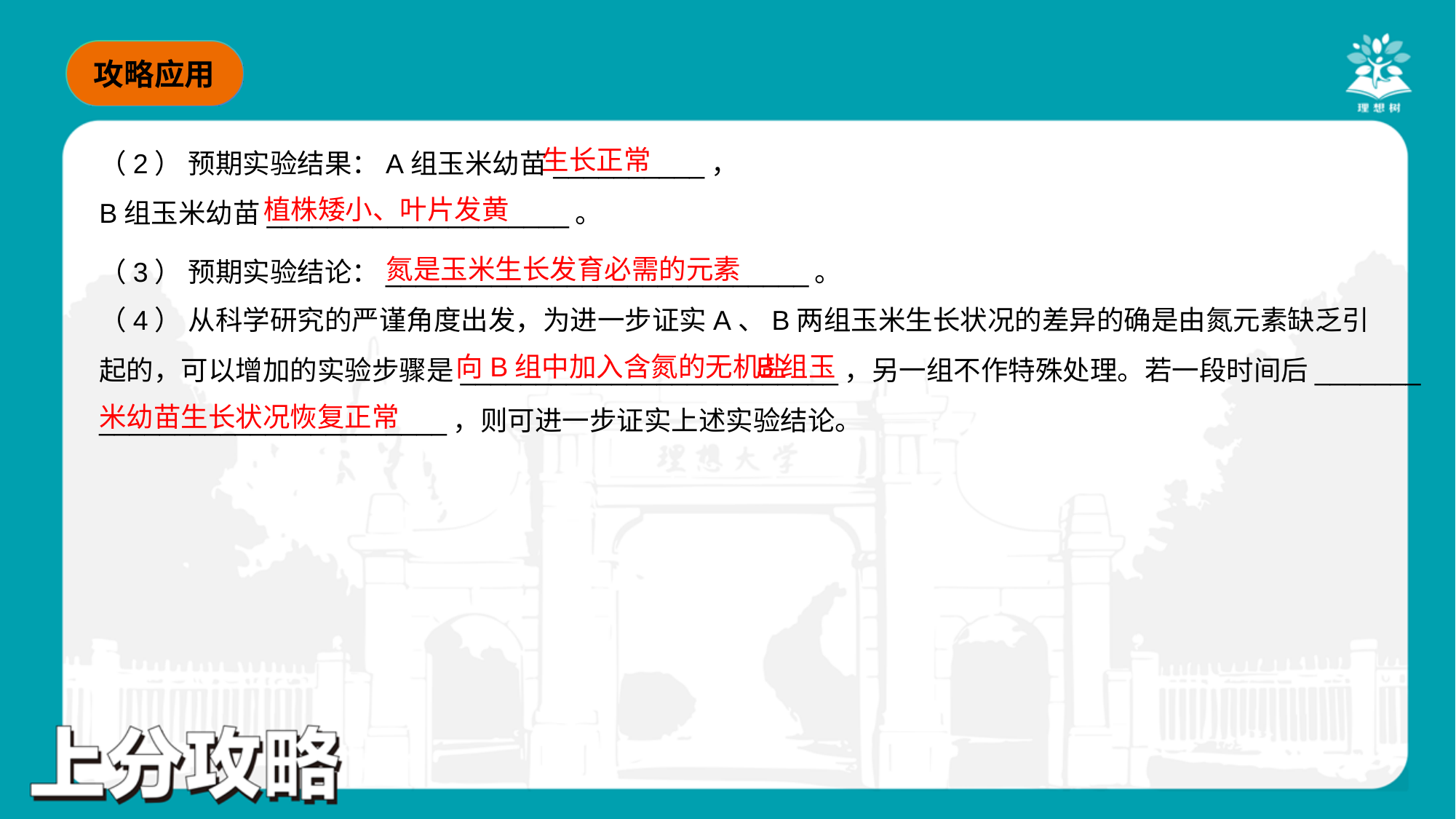

生长正常
（2） 预期实验结果：A组玉米幼苗__________，
B组玉米幼苗____________________。
植株矮小、叶片发黄
氮是玉米生长发育必需的元素
（3） 预期实验结论：____________________________。
（4） 从科学研究的严谨角度出发，为进一步证实A、B两组玉米生长状况的差异的确是由氮元素缺乏引
起的，可以增加的实验步骤是_________________________，另一组不作特殊处理。若一段时间后_______
_______________________，则可进一步证实上述实验结论。
                                                                                      B组玉
米幼苗生长状况恢复正常
向B组中加入含氮的无机盐